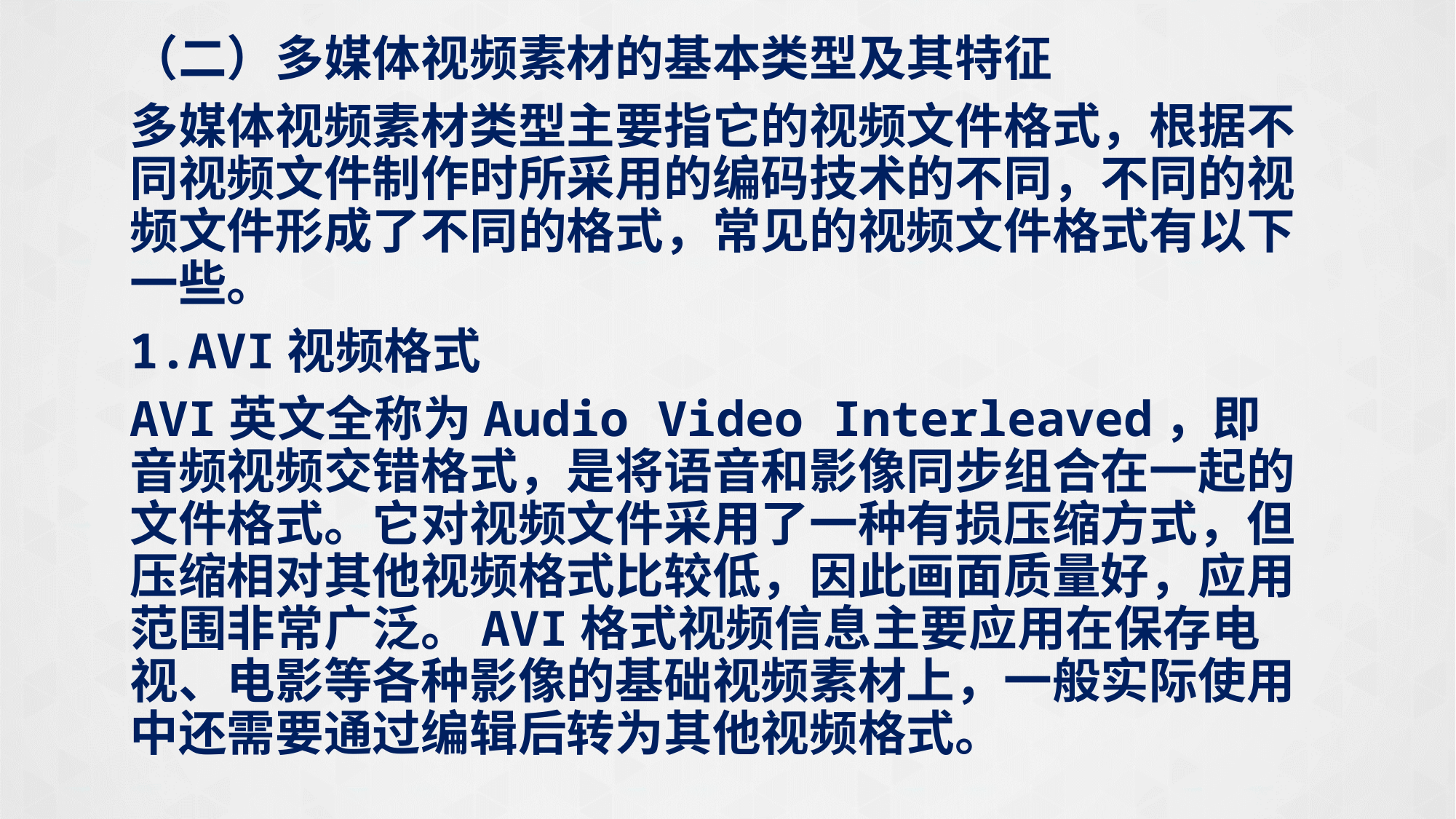

（二）多媒体视频素材的基本类型及其特征
多媒体视频素材类型主要指它的视频文件格式，根据不同视频文件制作时所采用的编码技术的不同，不同的视频文件形成了不同的格式，常见的视频文件格式有以下一些。
1.AVI视频格式
AVI英文全称为Audio Video Interleaved，即音频视频交错格式，是将语音和影像同步组合在一起的文件格式。它对视频文件采用了一种有损压缩方式，但压缩相对其他视频格式比较低，因此画面质量好，应用范围非常广泛。AVI格式视频信息主要应用在保存电视、电影等各种影像的基础视频素材上，一般实际使用中还需要通过编辑后转为其他视频格式。